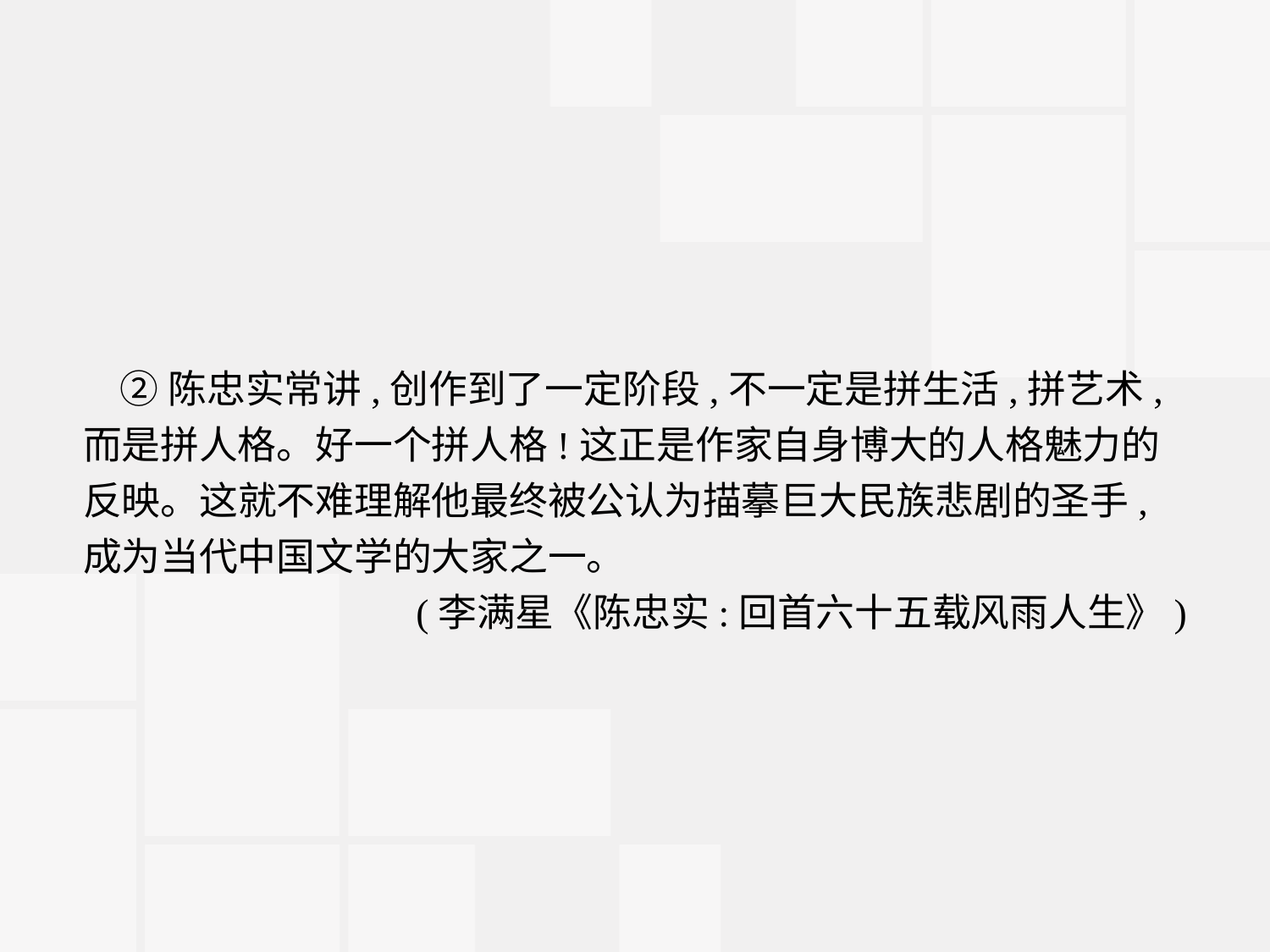

②陈忠实常讲,创作到了一定阶段,不一定是拼生活,拼艺术,而是拼人格。好一个拼人格!这正是作家自身博大的人格魅力的反映。这就不难理解他最终被公认为描摹巨大民族悲剧的圣手,成为当代中国文学的大家之一。
(李满星《陈忠实:回首六十五载风雨人生》)